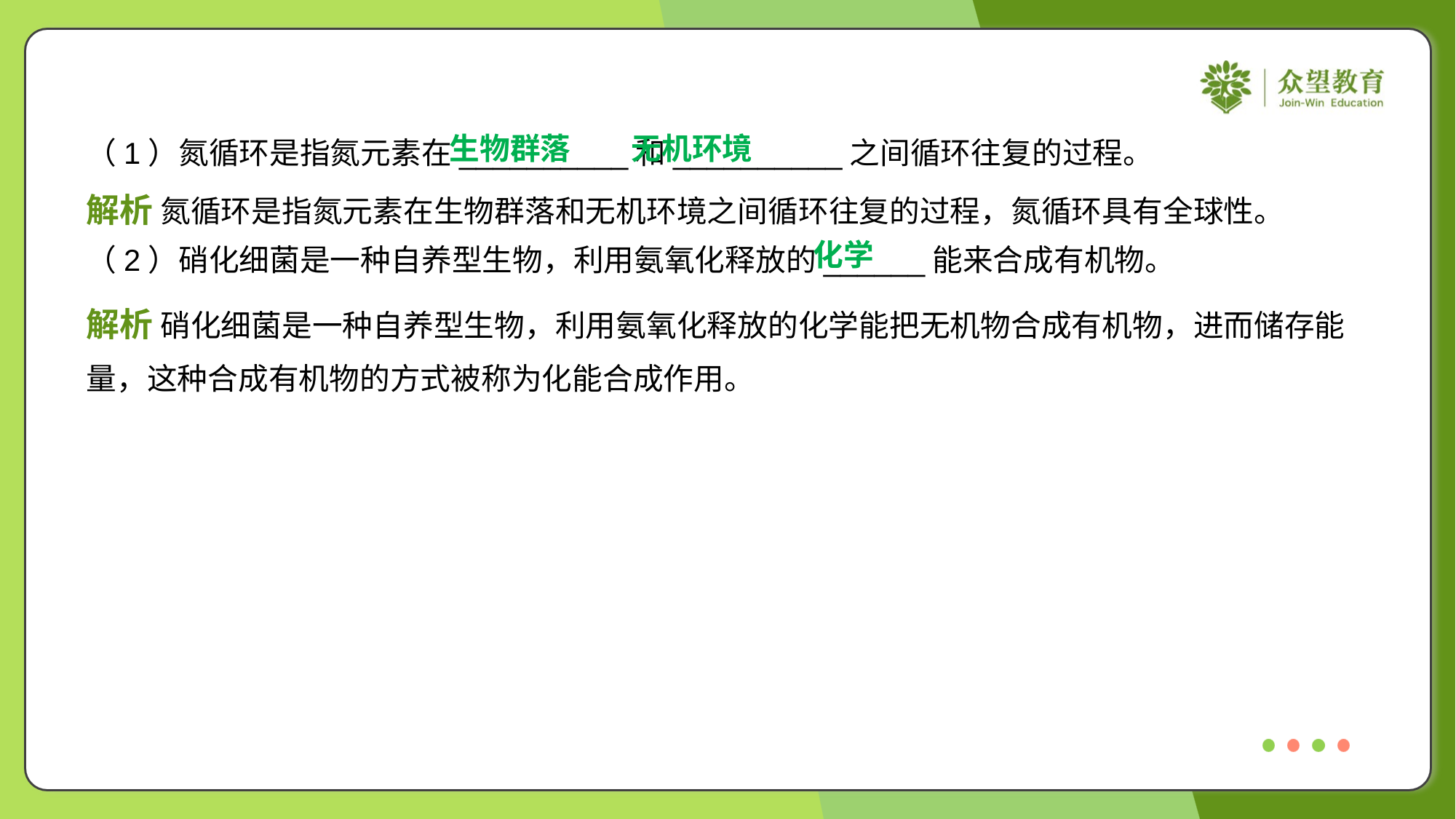

生物群落
无机环境
（1）氮循环是指氮元素在__________和__________之间循环往复的过程。
解析 氮循环是指氮元素在生物群落和无机环境之间循环往复的过程，氮循环具有全球性。
化学
（2）硝化细菌是一种自养型生物，利用氨氧化释放的______能来合成有机物。
解析 硝化细菌是一种自养型生物，利用氨氧化释放的化学能把无机物合成有机物，进而储存能
量，这种合成有机物的方式被称为化能合成作用。